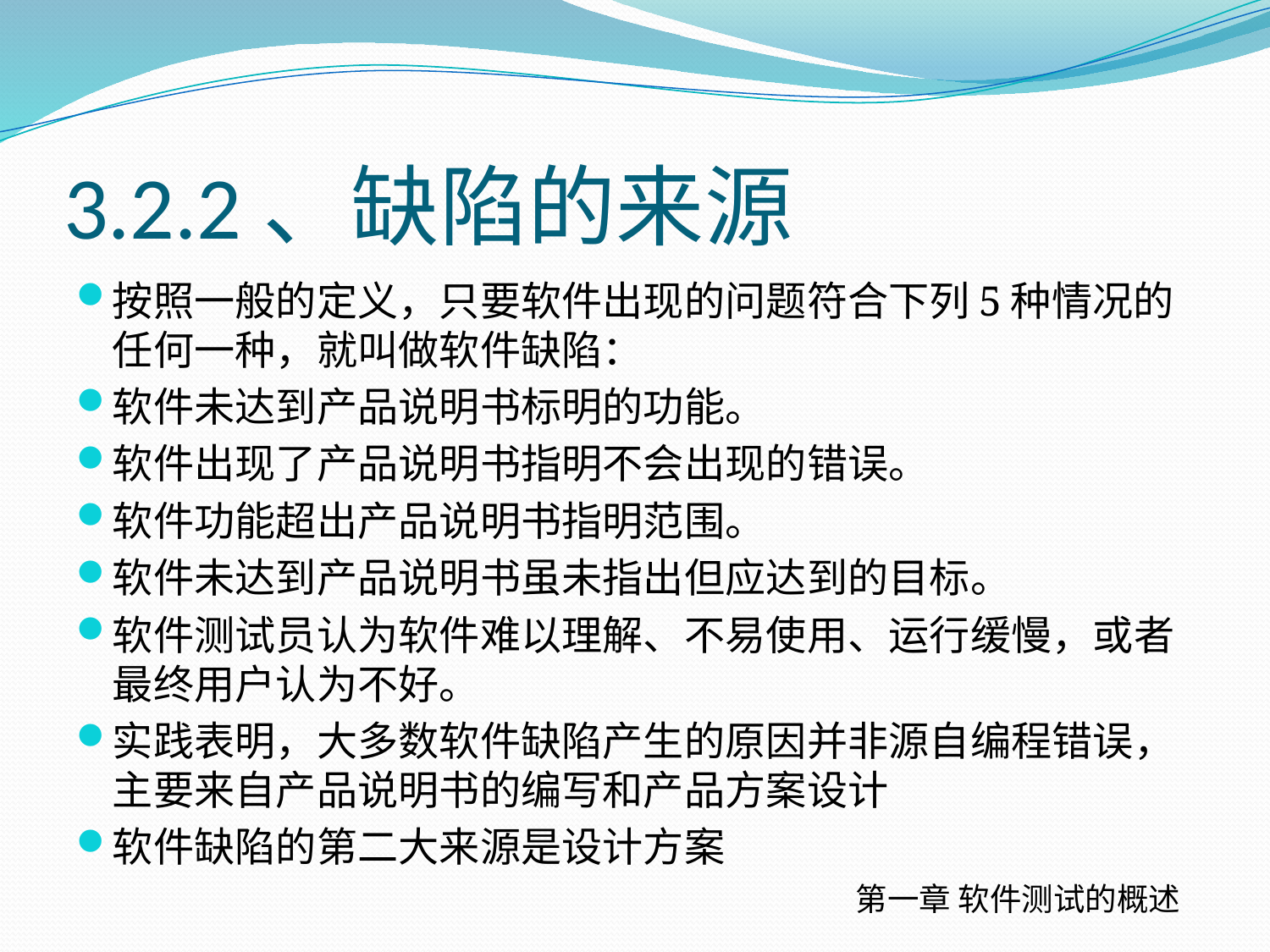

# 3.2.2、缺陷的来源
按照一般的定义，只要软件出现的问题符合下列5种情况的任何一种，就叫做软件缺陷：
软件未达到产品说明书标明的功能。
软件出现了产品说明书指明不会出现的错误。
软件功能超出产品说明书指明范围。
软件未达到产品说明书虽未指出但应达到的目标。
软件测试员认为软件难以理解、不易使用、运行缓慢，或者最终用户认为不好。
实践表明，大多数软件缺陷产生的原因并非源自编程错误，主要来自产品说明书的编写和产品方案设计
软件缺陷的第二大来源是设计方案